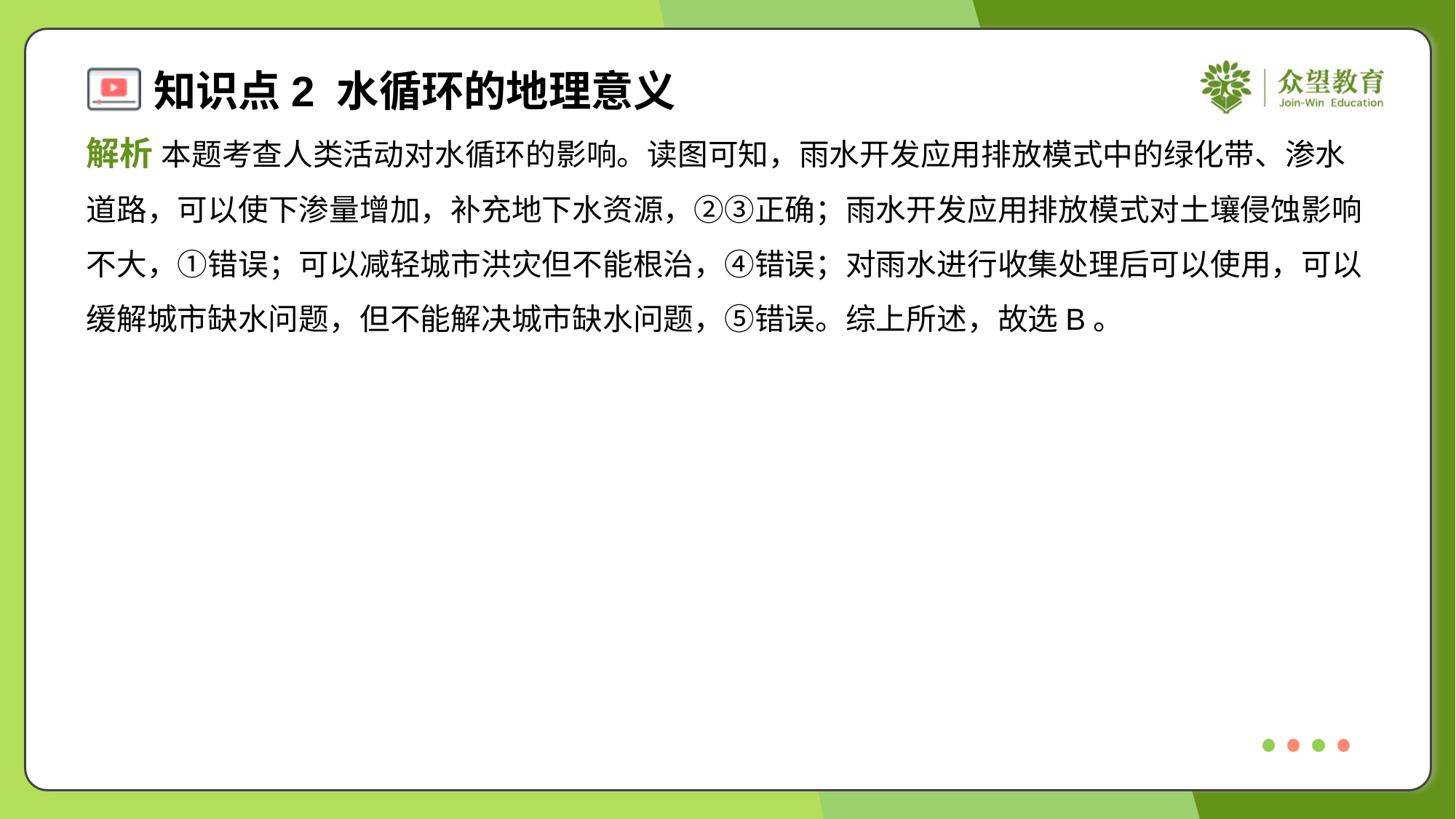

解析 本题考查人类活动对水循环的影响。读图可知，雨水开发应用排放模式中的绿化带、渗水
道路，可以使下渗量增加，补充地下水资源，②③正确；雨水开发应用排放模式对土壤侵蚀影响
不大，①错误；可以减轻城市洪灾但不能根治，④错误；对雨水进行收集处理后可以使用，可以
缓解城市缺水问题，但不能解决城市缺水问题，⑤错误。综上所述，故选B。